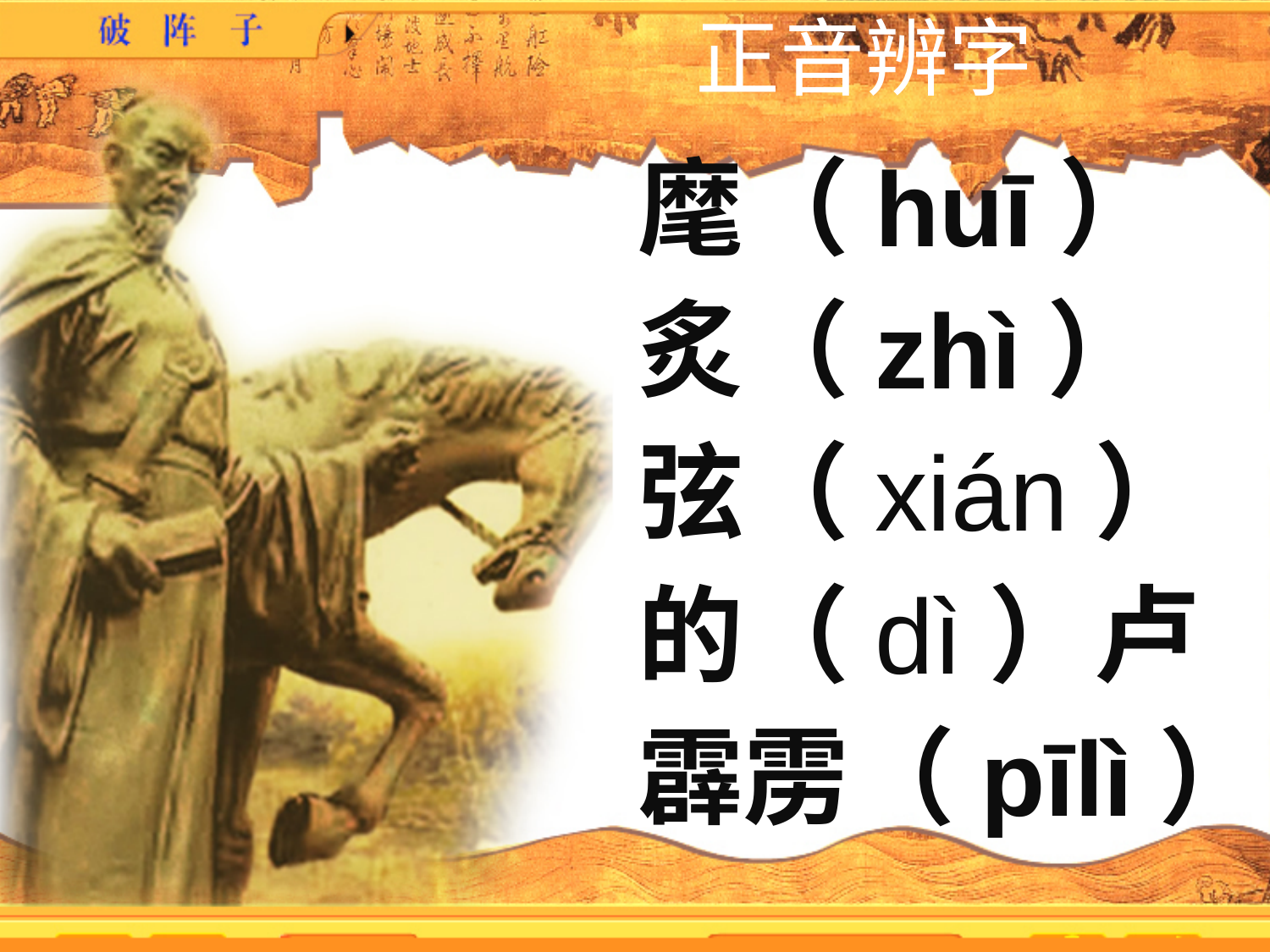

# 正音辨字
麾（huī）
炙（zhì）
弦（xián）
的（dì）卢
霹雳（pīlì）